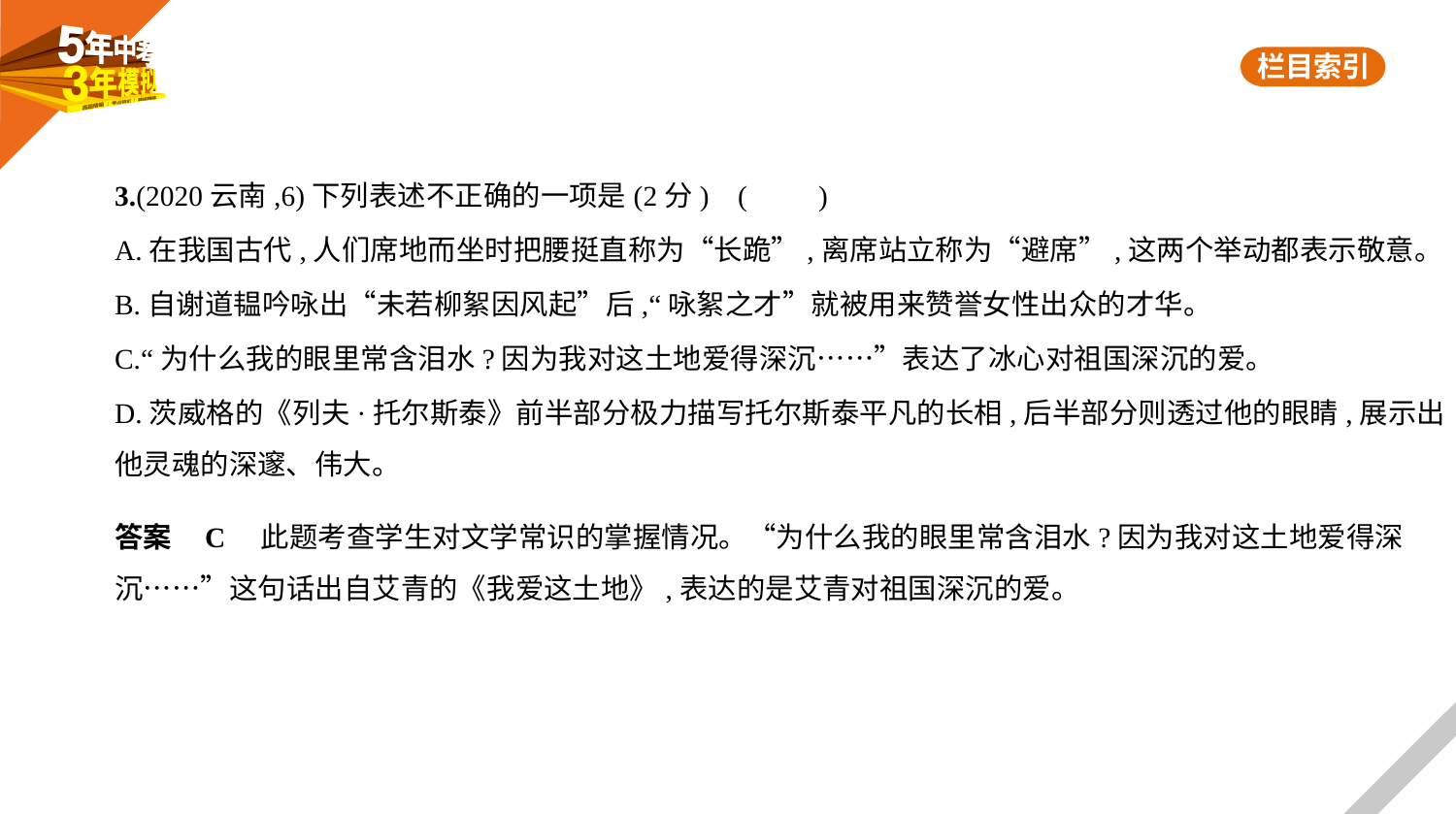

3.(2020云南,6)下列表述不正确的一项是(2分) (　　)
A.在我国古代,人们席地而坐时把腰挺直称为“长跪”,离席站立称为“避席”,这两个举动都表示敬意。
B.自谢道韫吟咏出“未若柳絮因风起”后,“咏絮之才”就被用来赞誉女性出众的才华。
C.“为什么我的眼里常含泪水?因为我对这土地爱得深沉……”表达了冰心对祖国深沉的爱。
D.茨威格的《列夫·托尔斯泰》前半部分极力描写托尔斯泰平凡的长相,后半部分则透过他的眼睛,展示出
他灵魂的深邃、伟大。
答案    C　此题考查学生对文学常识的掌握情况。“为什么我的眼里常含泪水?因为我对这土地爱得深
沉……”这句话出自艾青的《我爱这土地》,表达的是艾青对祖国深沉的爱。